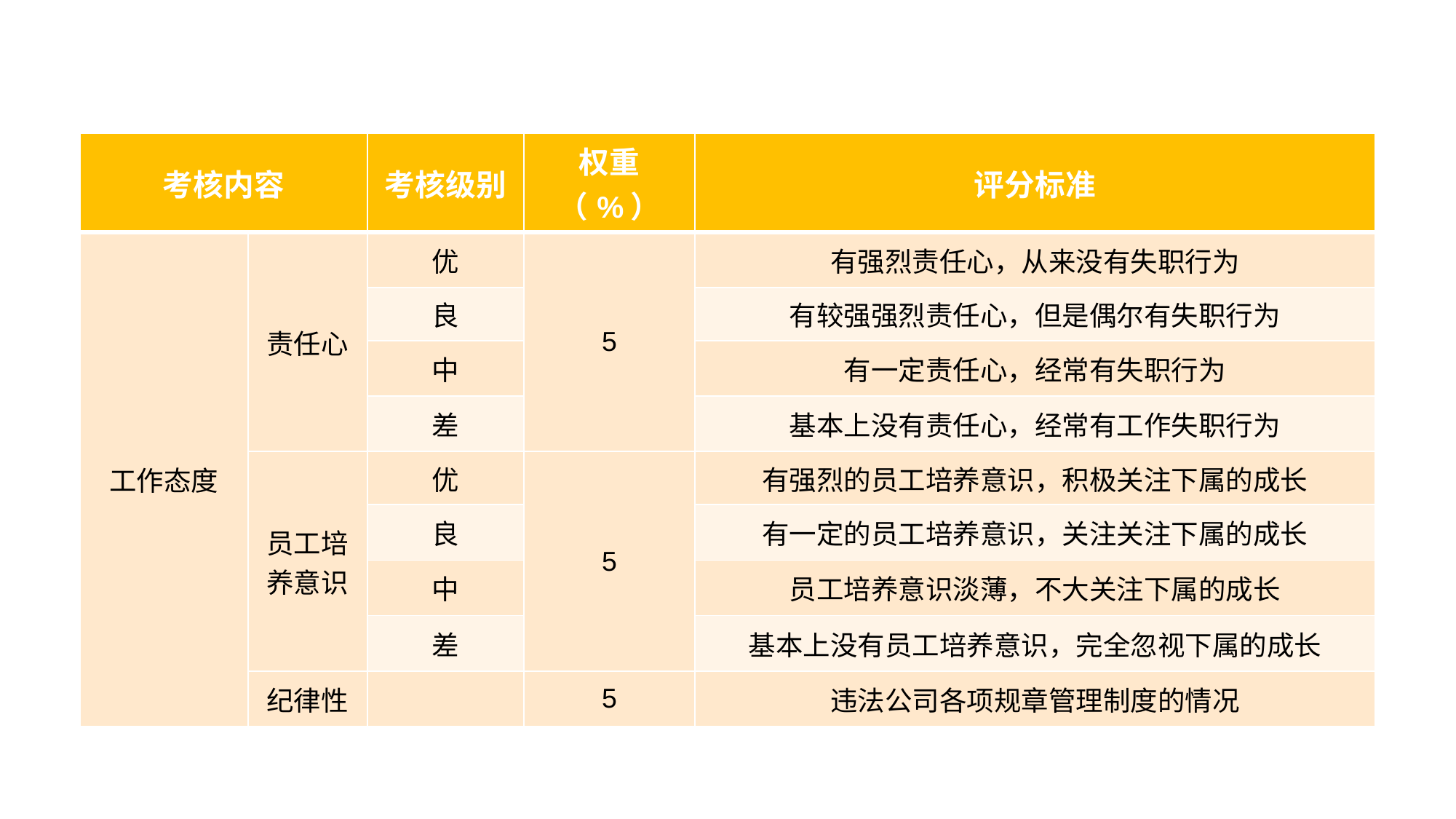

| 考核内容 |  | 考核级别 | 权重（%） | 评分标准 |
| --- | --- | --- | --- | --- |
| 工作态度 | 责任心 | 优 | 5 | 有强烈责任心，从来没有失职行为 |
|  |  | 良 |  | 有较强强烈责任心，但是偶尔有失职行为 |
|  |  | 中 |  | 有一定责任心，经常有失职行为 |
|  |  | 差 |  | 基本上没有责任心，经常有工作失职行为 |
|  | 员工培养意识 | 优 | 5 | 有强烈的员工培养意识，积极关注下属的成长 |
|  |  | 良 |  | 有一定的员工培养意识，关注关注下属的成长 |
|  |  | 中 |  | 员工培养意识淡薄，不大关注下属的成长 |
|  |  | 差 |  | 基本上没有员工培养意识，完全忽视下属的成长 |
|  | 纪律性 |  | 5 | 违法公司各项规章管理制度的情况 |